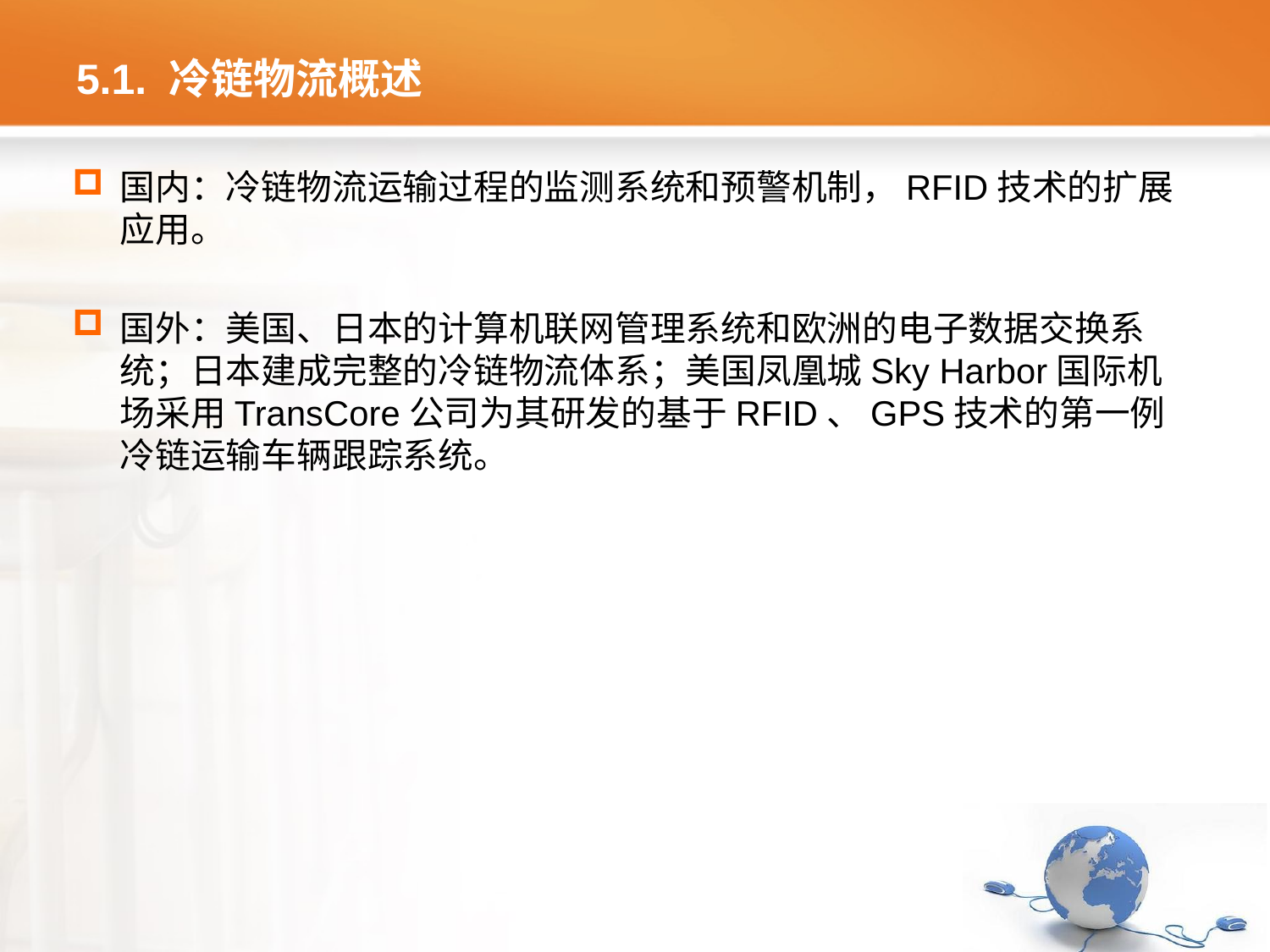

# 5.1. 冷链物流概述
国内：冷链物流运输过程的监测系统和预警机制，RFID技术的扩展应用。

国外：美国、日本的计算机联网管理系统和欧洲的电子数据交换系统；日本建成完整的冷链物流体系；美国凤凰城Sky Harbor国际机场采用TransCore公司为其研发的基于RFID、GPS技术的第一例冷链运输车辆跟踪系统。